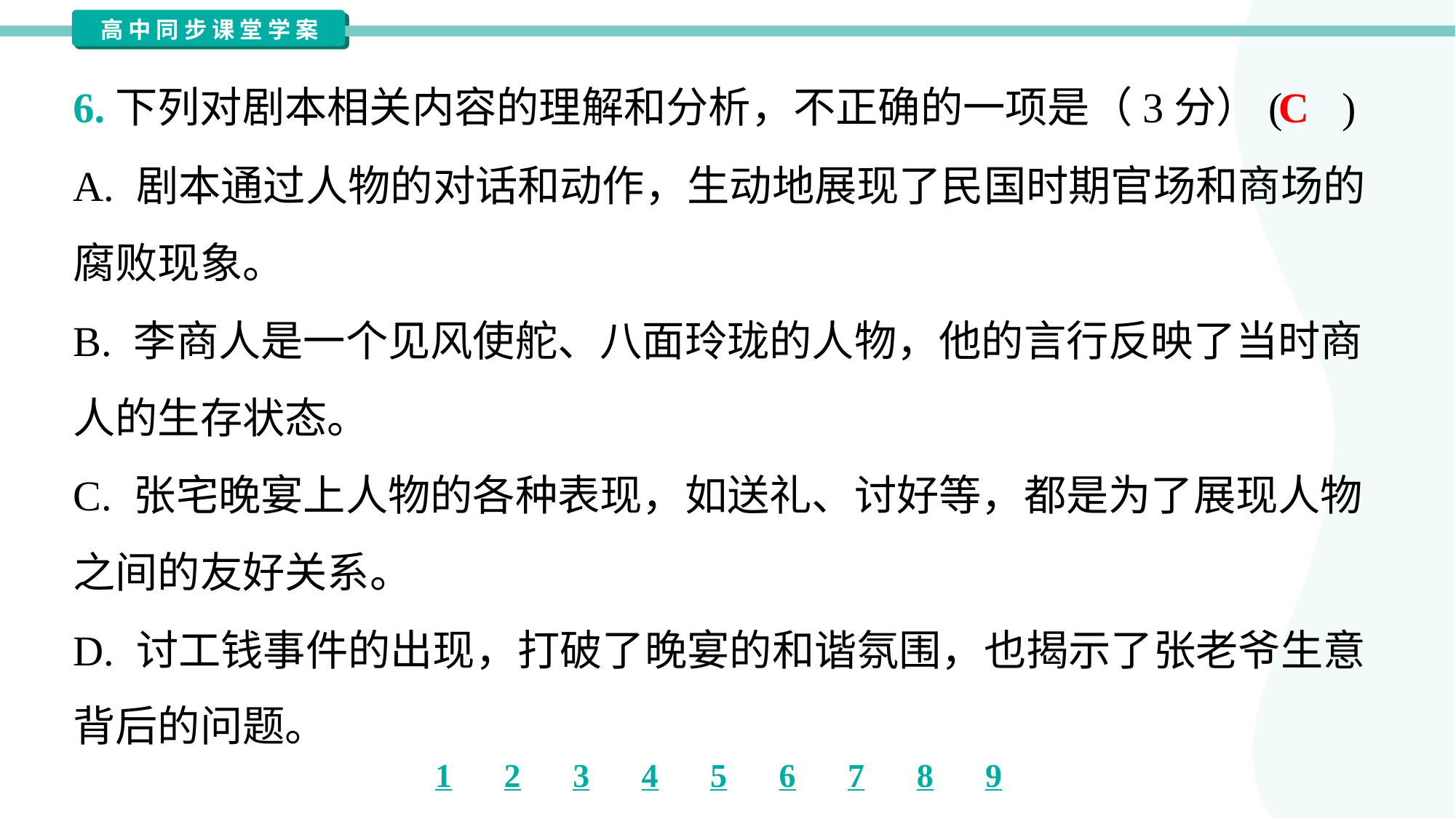

C
6.下列对剧本相关内容的理解和分析，不正确的一项是（3分）(     )
A. 剧本通过人物的对话和动作，生动地展现了民国时期官场和商场的
腐败现象。
B. 李商人是一个见风使舵、八面玲珑的人物，他的言行反映了当时商
人的生存状态。
C. 张宅晚宴上人物的各种表现，如送礼、讨好等，都是为了展现人物
之间的友好关系。
D. 讨工钱事件的出现，打破了晚宴的和谐氛围，也揭示了张老爷生意
背后的问题。